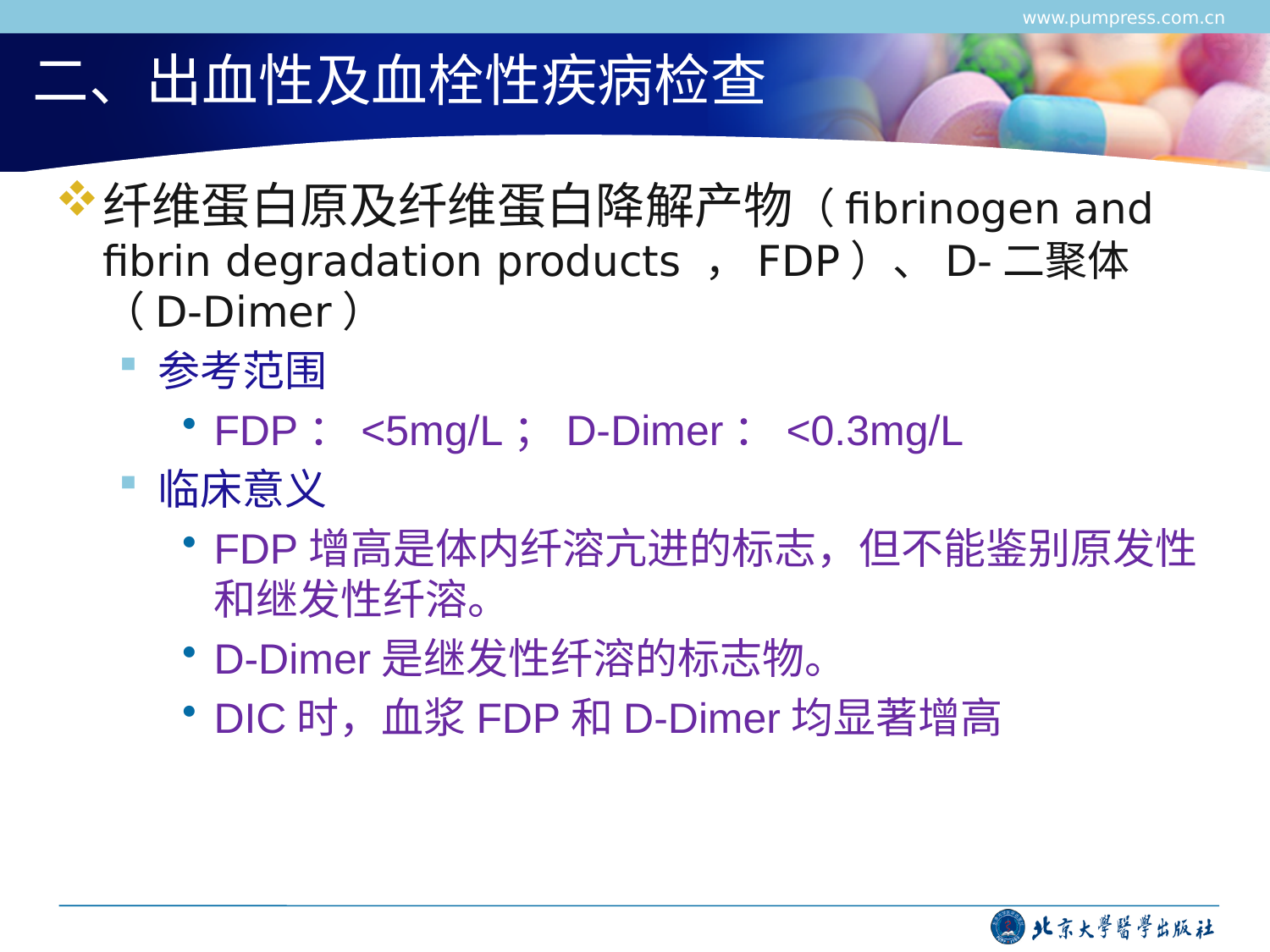

www.pumpress.com.cn
# 二、出血性及血栓性疾病检查
纤维蛋白原及纤维蛋白降解产物（fibrinogen and fibrin degradation products ，FDP）、D-二聚体（D-Dimer）
参考范围
FDP：<5mg/L；D-Dimer：<0.3mg/L
临床意义
FDP增高是体内纤溶亢进的标志，但不能鉴别原发性和继发性纤溶。
D-Dimer是继发性纤溶的标志物。
DIC时，血浆FDP和D-Dimer均显著增高